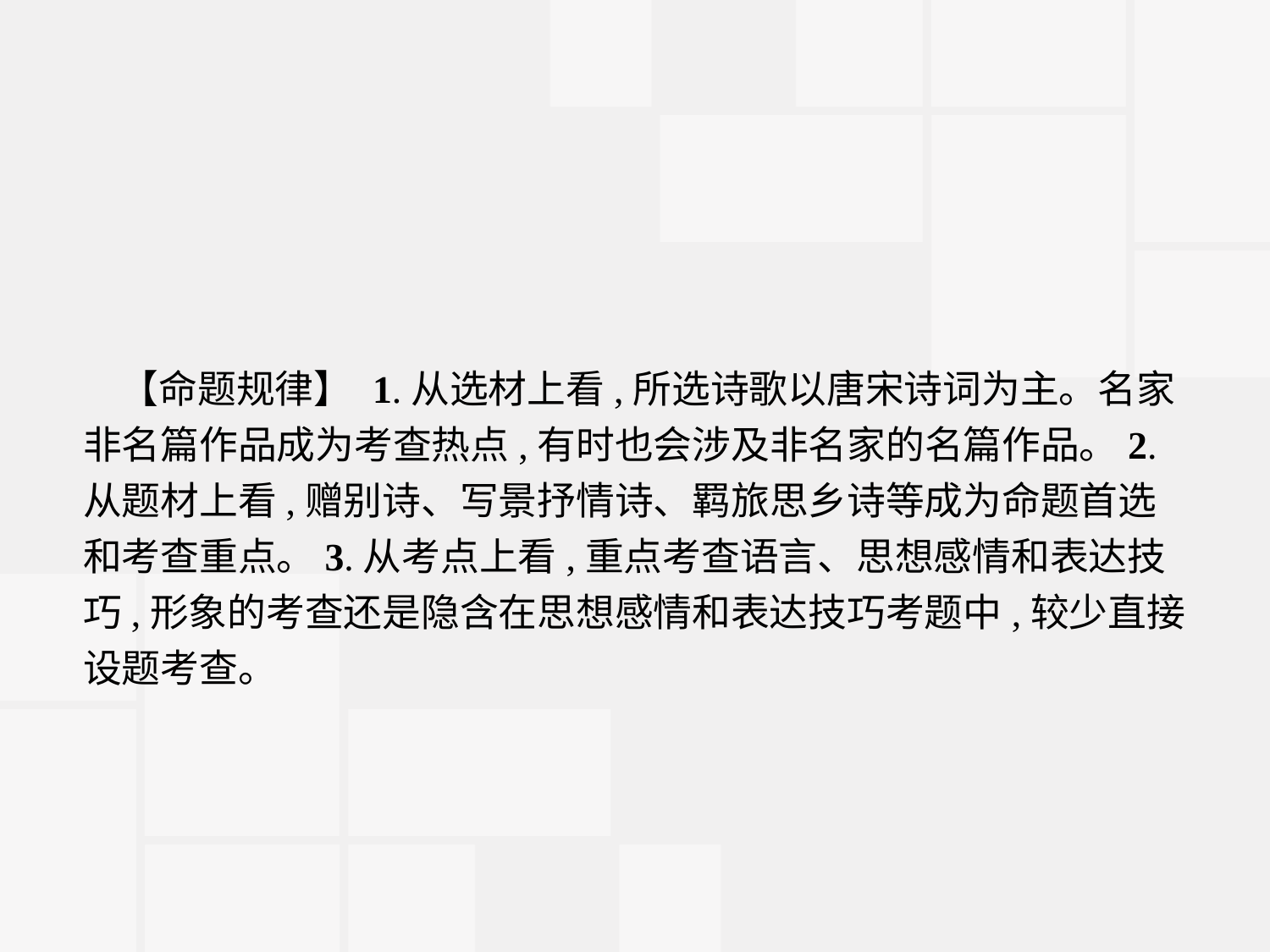

【命题规律】 1.从选材上看,所选诗歌以唐宋诗词为主。名家非名篇作品成为考查热点,有时也会涉及非名家的名篇作品。2.从题材上看,赠别诗、写景抒情诗、羁旅思乡诗等成为命题首选和考查重点。3.从考点上看,重点考查语言、思想感情和表达技巧,形象的考查还是隐含在思想感情和表达技巧考题中,较少直接设题考查。